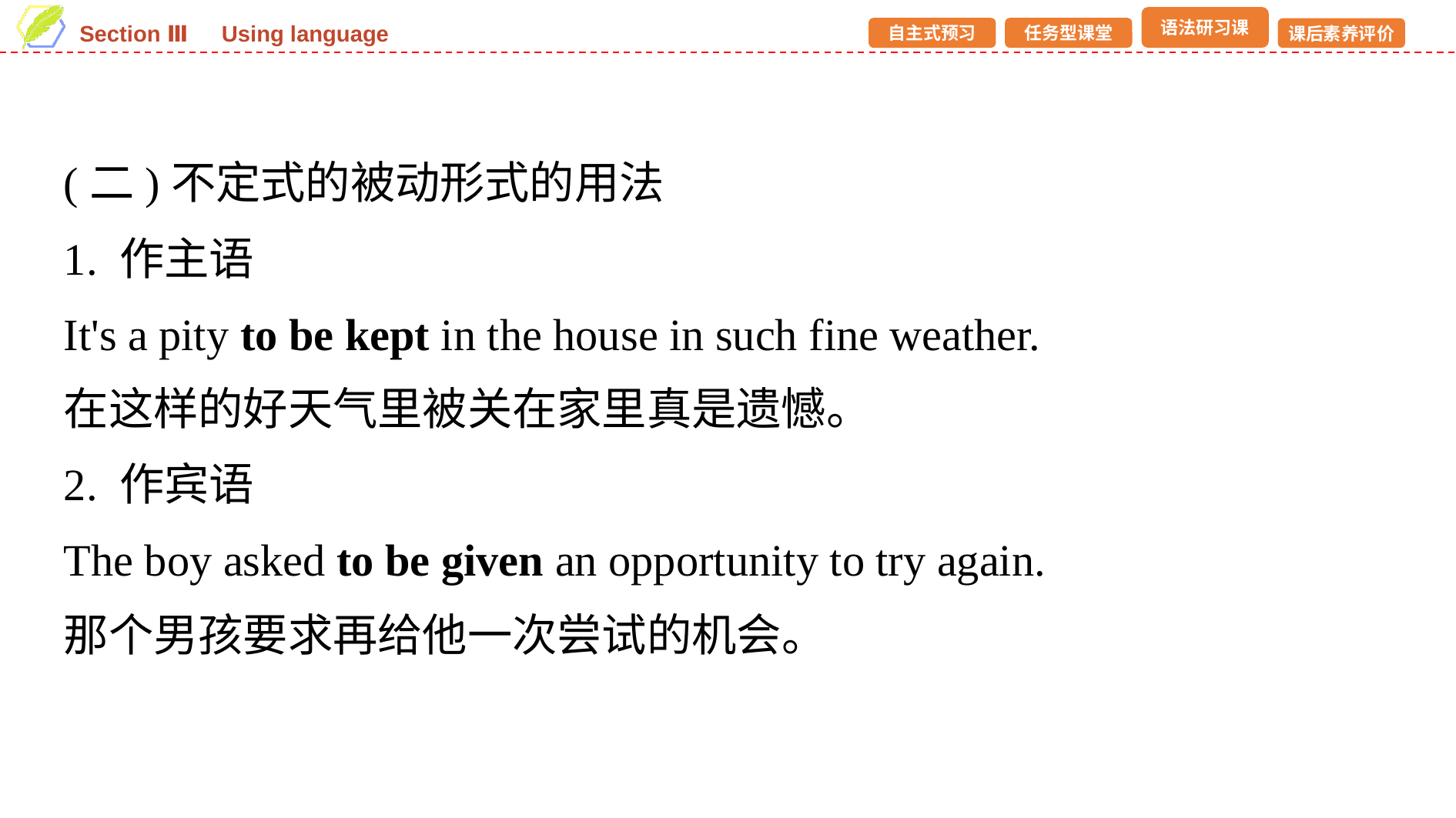

(二)不定式的被动形式的用法
1. 作主语
It's a pity to be kept in the house in such fine weather.
在这样的好天气里被关在家里真是遗憾。
2. 作宾语
The boy asked to be given an opportunity to try again.
那个男孩要求再给他一次尝试的机会。